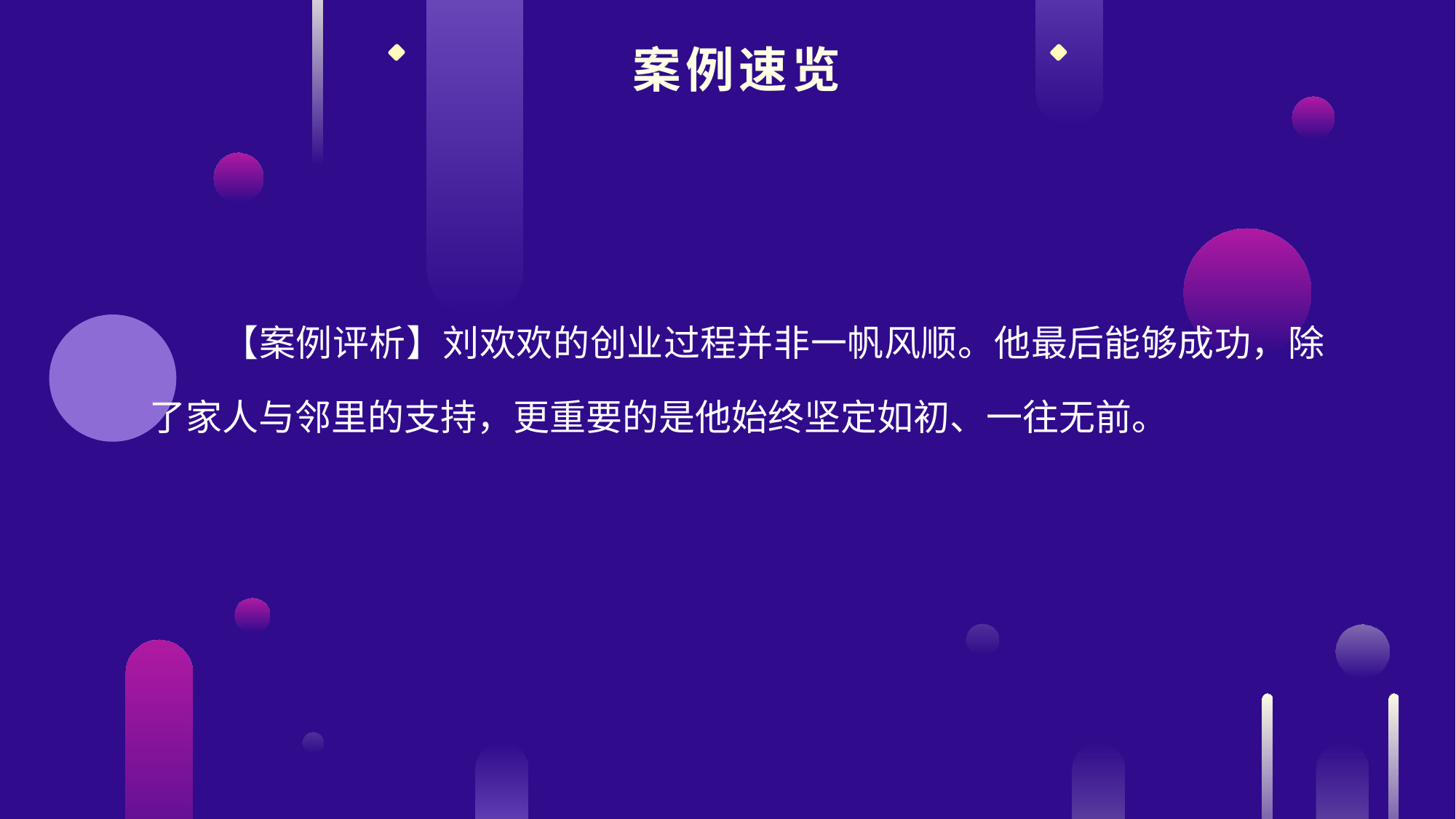

案例速览

【案例评析】刘欢欢的创业过程并非一帆风顺。他最后能够成功，除了家人与邻里的支持，更重要的是他始终坚定如初、一往无前。